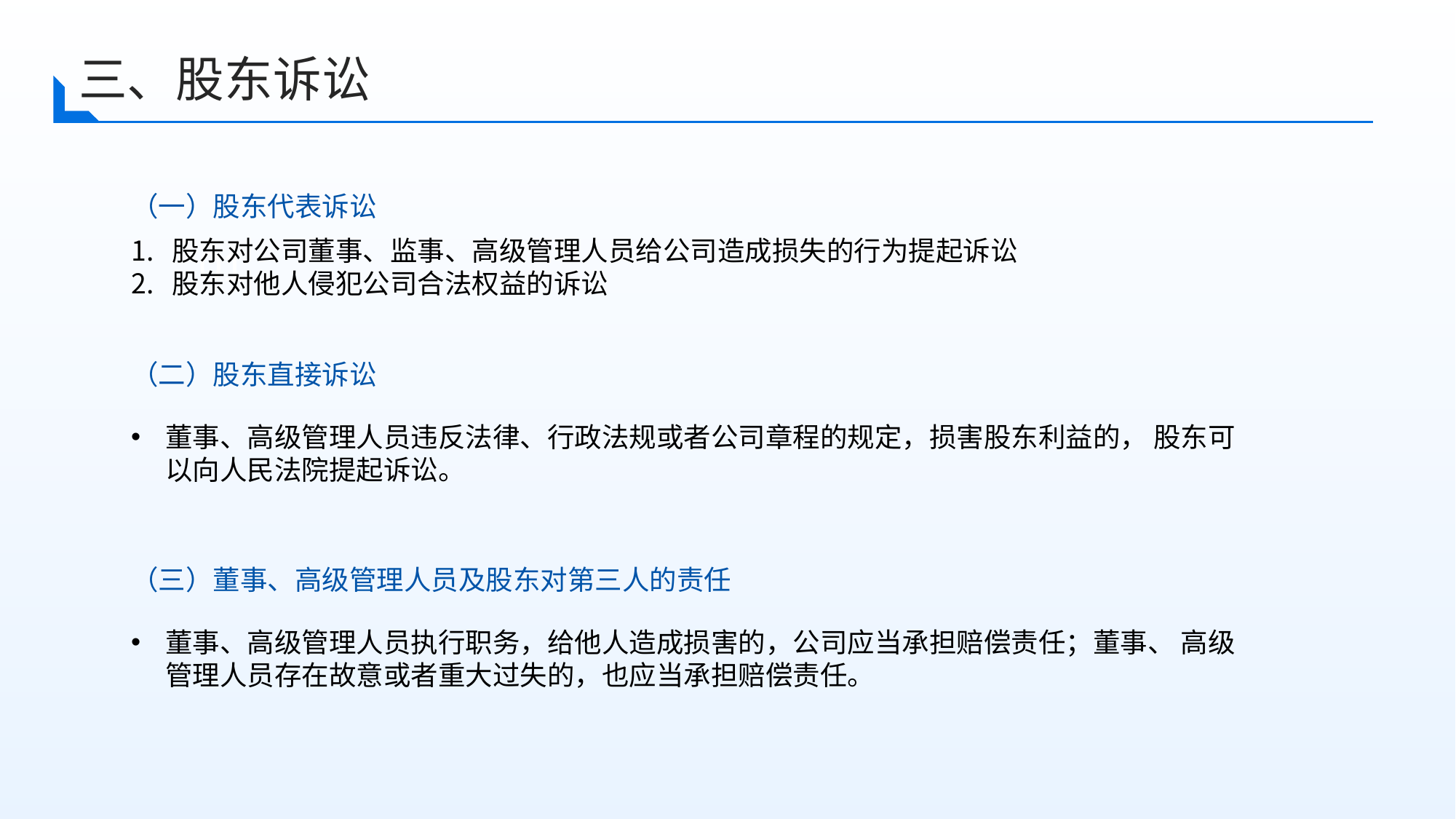

三、股东诉讼

（一）股东代表诉讼
股东对公司董事、监事、高级管理人员给公司造成损失的行为提起诉讼
股东对他人侵犯公司合法权益的诉讼
01
（二）股东直接诉讼
董事、高级管理人员违反法律、行政法规或者公司章程的规定，损害股东利益的， 股东可以向人民法院提起诉讼。
（三）董事、高级管理人员及股东对第三人的责任
董事、高级管理人员执行职务，给他人造成损害的，公司应当承担赔偿责任；董事、 高级管理人员存在故意或者重大过失的，也应当承担赔偿责任。